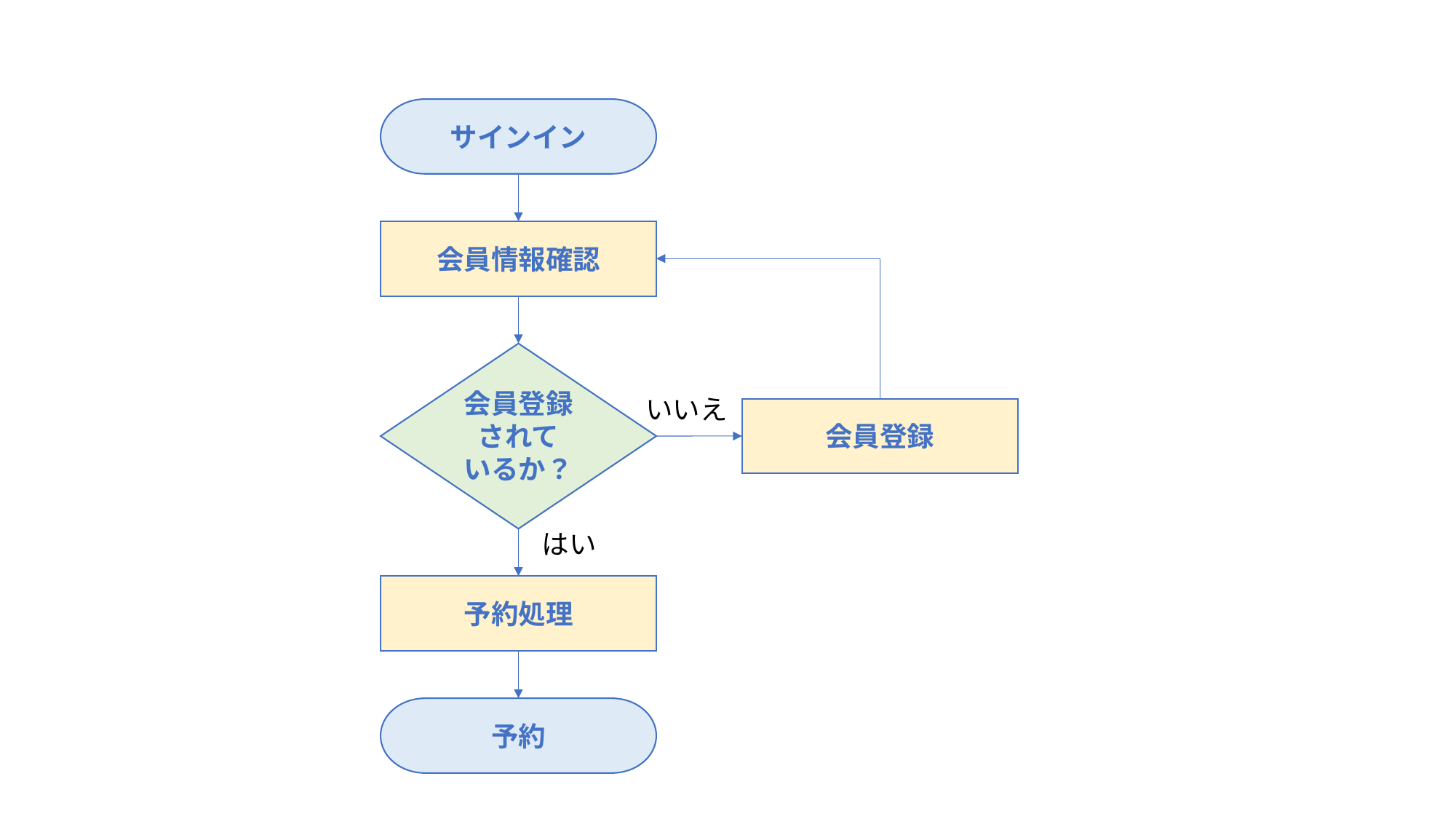

サインイン
会員情報確認
会員登録
されて
いるか？
いいえ
会員登録
はい
予約処理
予約